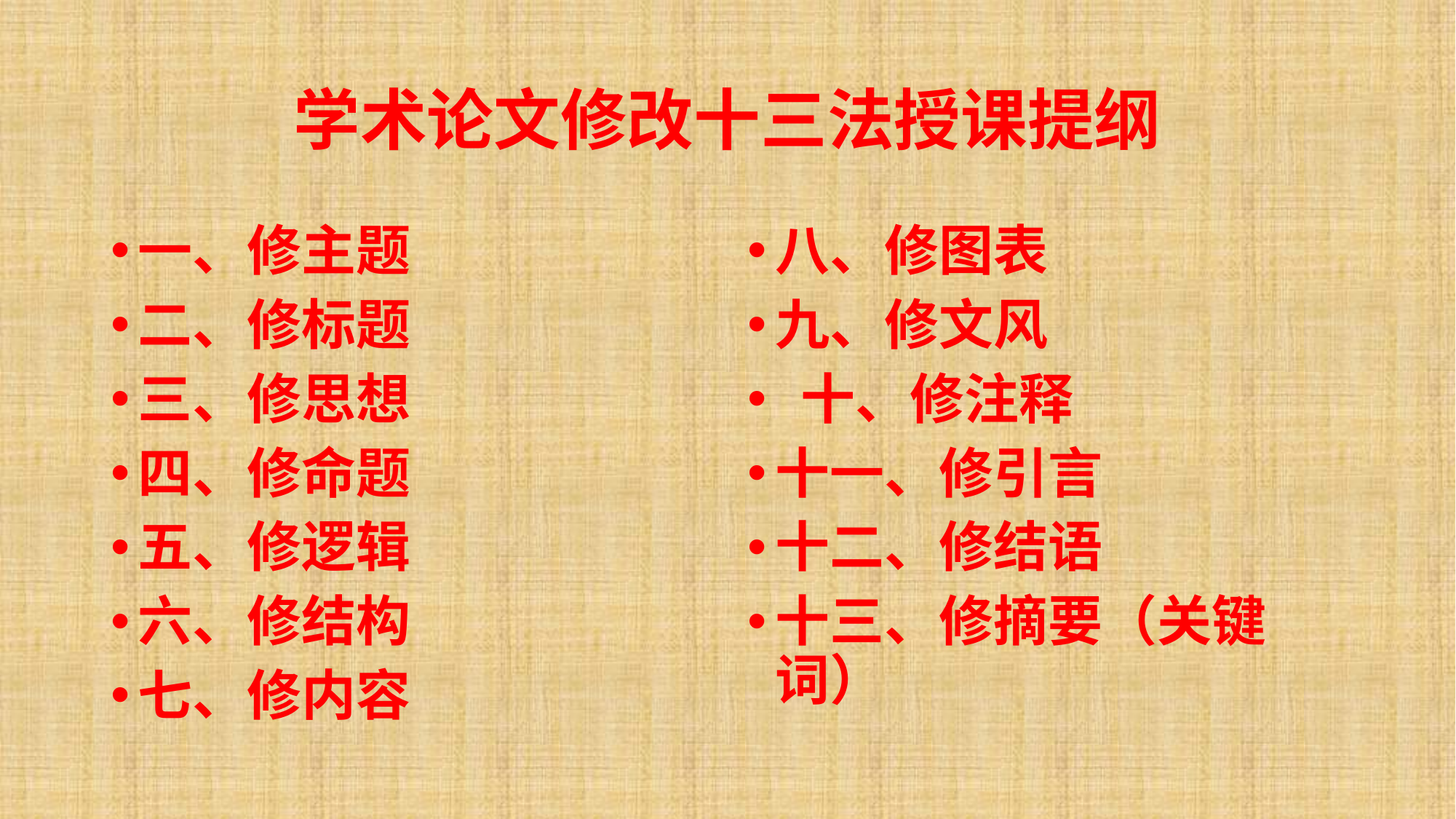

# 学术论文修改十三法授课提纲
一、修主题
二、修标题
三、修思想
四、修命题
五、修逻辑
六、修结构
七、修内容
八、修图表
九、修文风
 十、修注释
十一、修引言
十二、修结语
十三、修摘要（关键词）